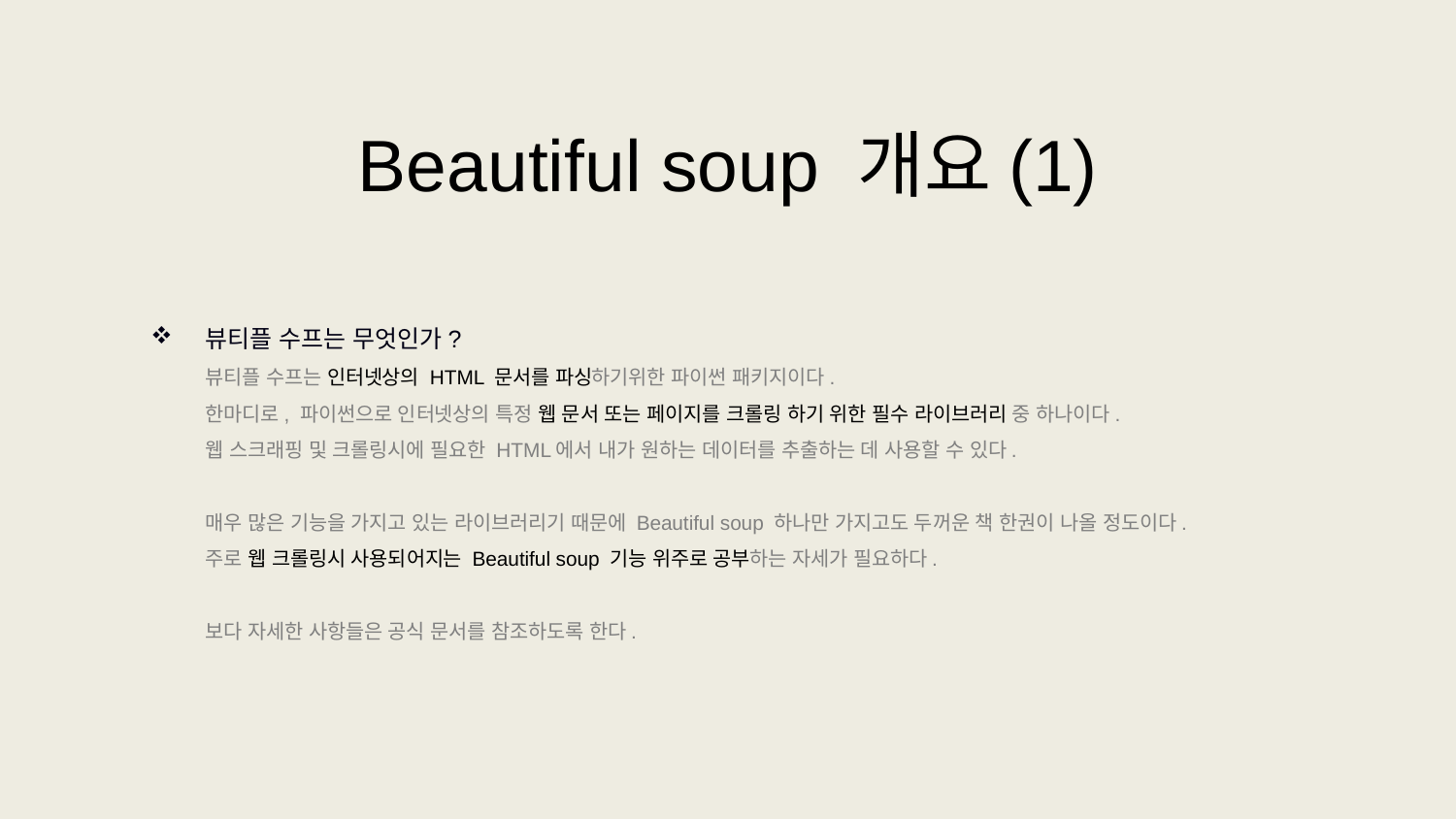

Beautiful soup 개요(1)
뷰티플 수프는 무엇인가?
뷰티플 수프는 인터넷상의 HTML 문서를 파싱하기위한 파이썬 패키지이다.
한마디로, 파이썬으로 인터넷상의 특정 웹 문서 또는 페이지를 크롤링 하기 위한 필수 라이브러리 중 하나이다.
웹 스크래핑 및 크롤링시에 필요한 HTML에서 내가 원하는 데이터를 추출하는 데 사용할 수 있다.
매우 많은 기능을 가지고 있는 라이브러리기 때문에 Beautiful soup 하나만 가지고도 두꺼운 책 한권이 나올 정도이다.
주로 웹 크롤링시 사용되어지는 Beautiful soup 기능 위주로 공부하는 자세가 필요하다.
보다 자세한 사항들은 공식 문서를 참조하도록 한다.